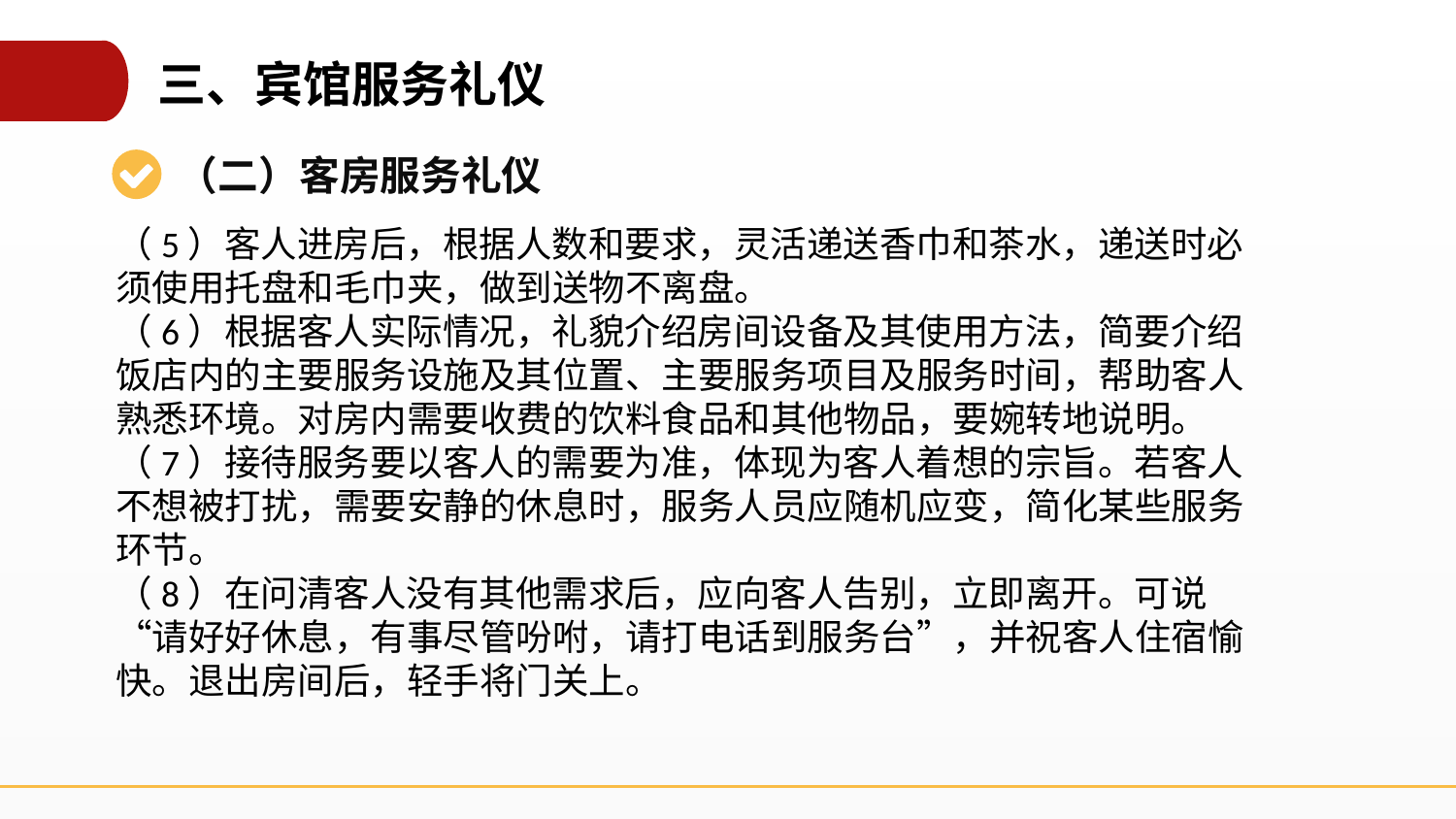

三、宾馆服务礼仪

（二）客房服务礼仪
（5）客人进房后，根据人数和要求，灵活递送香巾和茶水，递送时必须使用托盘和毛巾夹，做到送物不离盘。
（6）根据客人实际情况，礼貌介绍房间设备及其使用方法，简要介绍饭店内的主要服务设施及其位置、主要服务项目及服务时间，帮助客人熟悉环境。对房内需要收费的饮料食品和其他物品，要婉转地说明。
（7）接待服务要以客人的需要为准，体现为客人着想的宗旨。若客人不想被打扰，需要安静的休息时，服务人员应随机应变，简化某些服务环节。
（8）在问清客人没有其他需求后，应向客人告别，立即离开。可说“请好好休息，有事尽管吩咐，请打电话到服务台”，并祝客人住宿愉快。退出房间后，轻手将门关上。